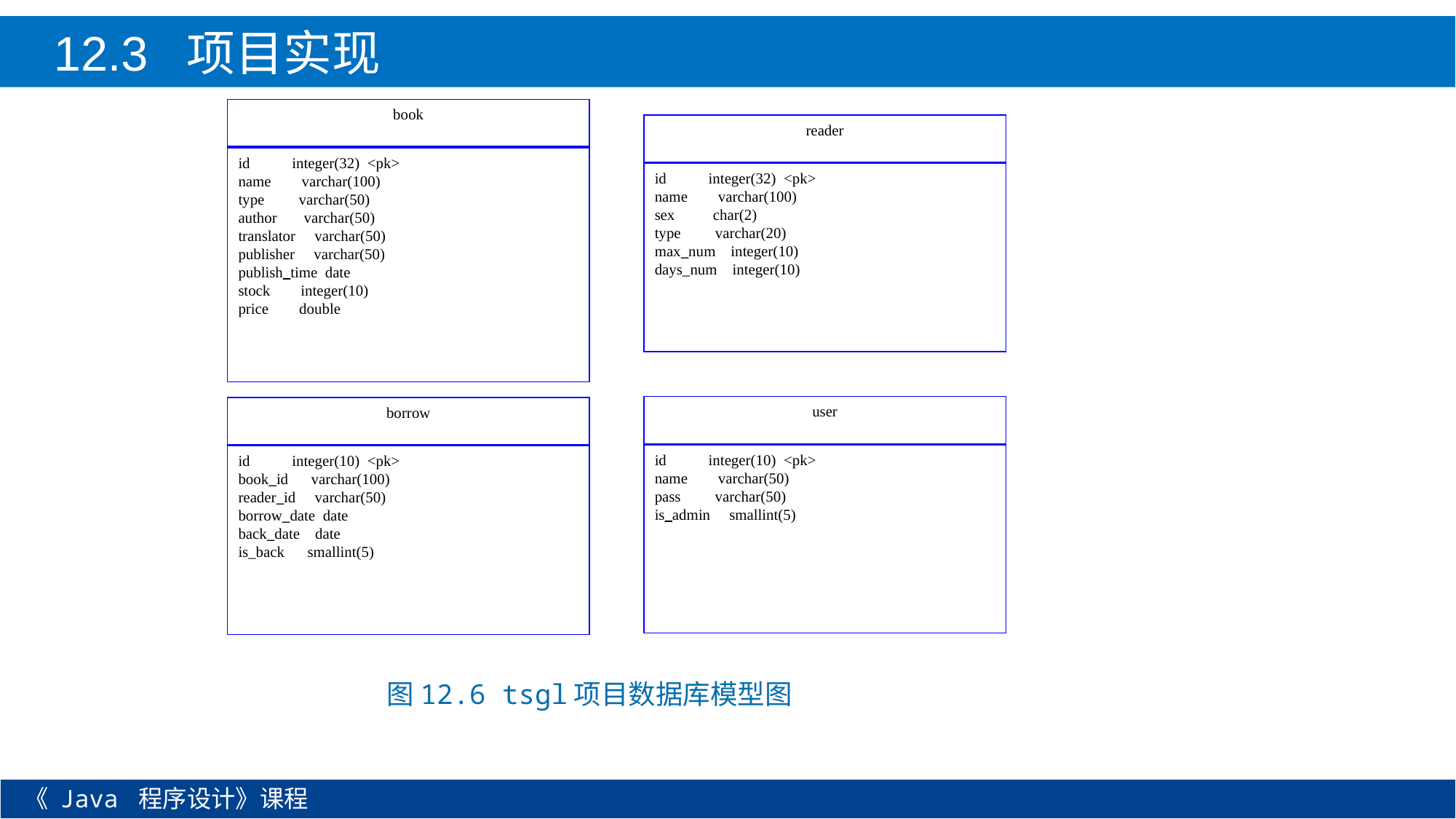

12.3  项目实现

book
reader
id           integer(32)  <pk>
name        varchar(100)
type         varchar(50)
author       varchar(50)
translator     varchar(50)
publisher     varchar(50)
publish_time  date
stock        integer(10)
price        double
id           integer(32)  <pk>
name        varchar(100)
sex          char(2)
type         varchar(20)
max_num    integer(10)
days_num    integer(10)
user
borrow
id           integer(10)  <pk>
name        varchar(50)
pass         varchar(50)
is_admin     smallint(5)

id           integer(10)  <pk>
book_id      varchar(100)
reader_id     varchar(50)
borrow_date  date
back_date    date
is_back      smallint(5)
图12.6 tsgl项目数据库模型图
《 Java 程序设计》课程